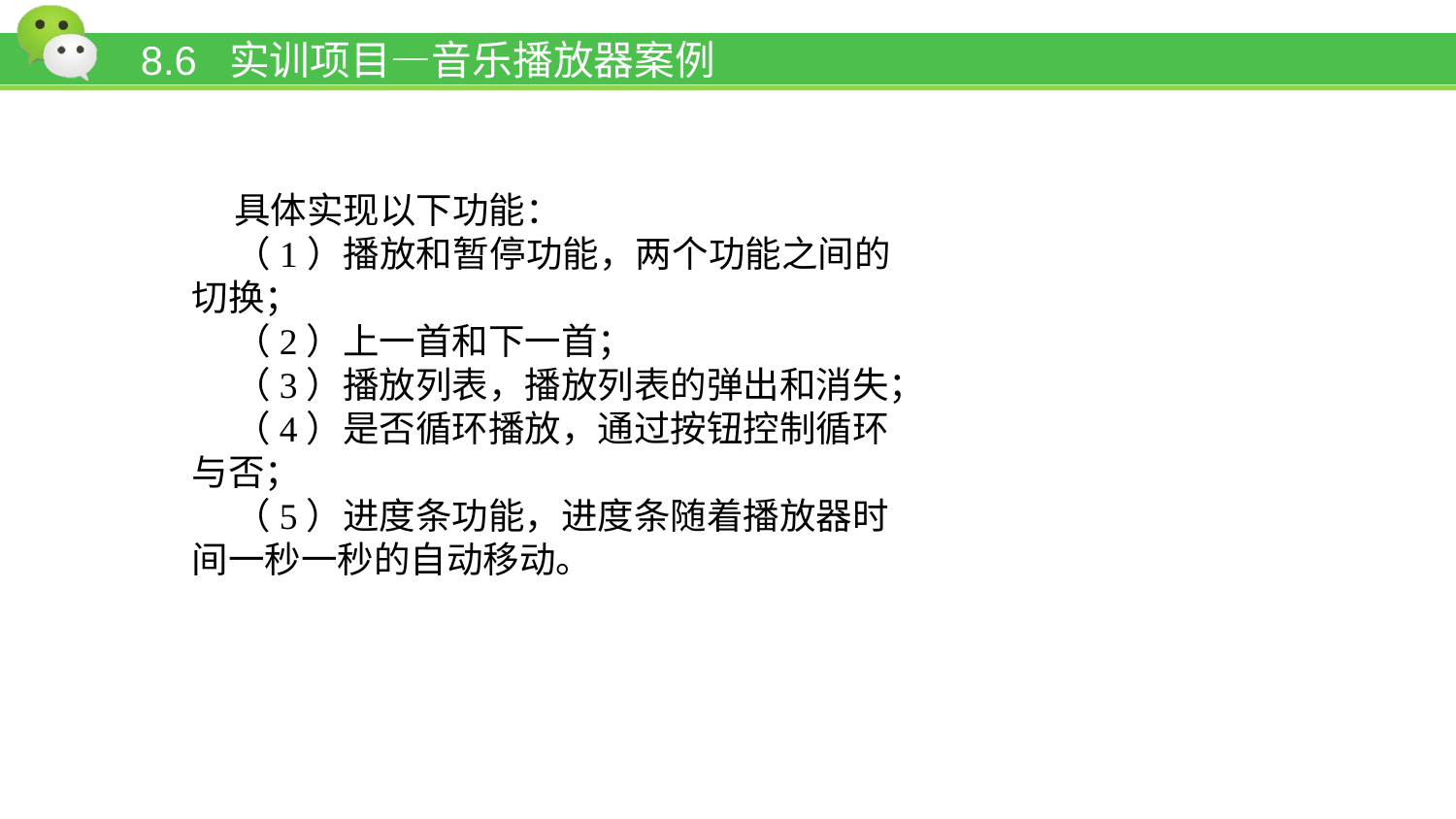

# 8.6  实训项目—音乐播放器案例
具体实现以下功能：
（1）播放和暂停功能，两个功能之间的切换；
（2）上一首和下一首；
（3）播放列表，播放列表的弹出和消失；
（4）是否循环播放，通过按钮控制循环与否；
（5）进度条功能，进度条随着播放器时间一秒一秒的自动移动。